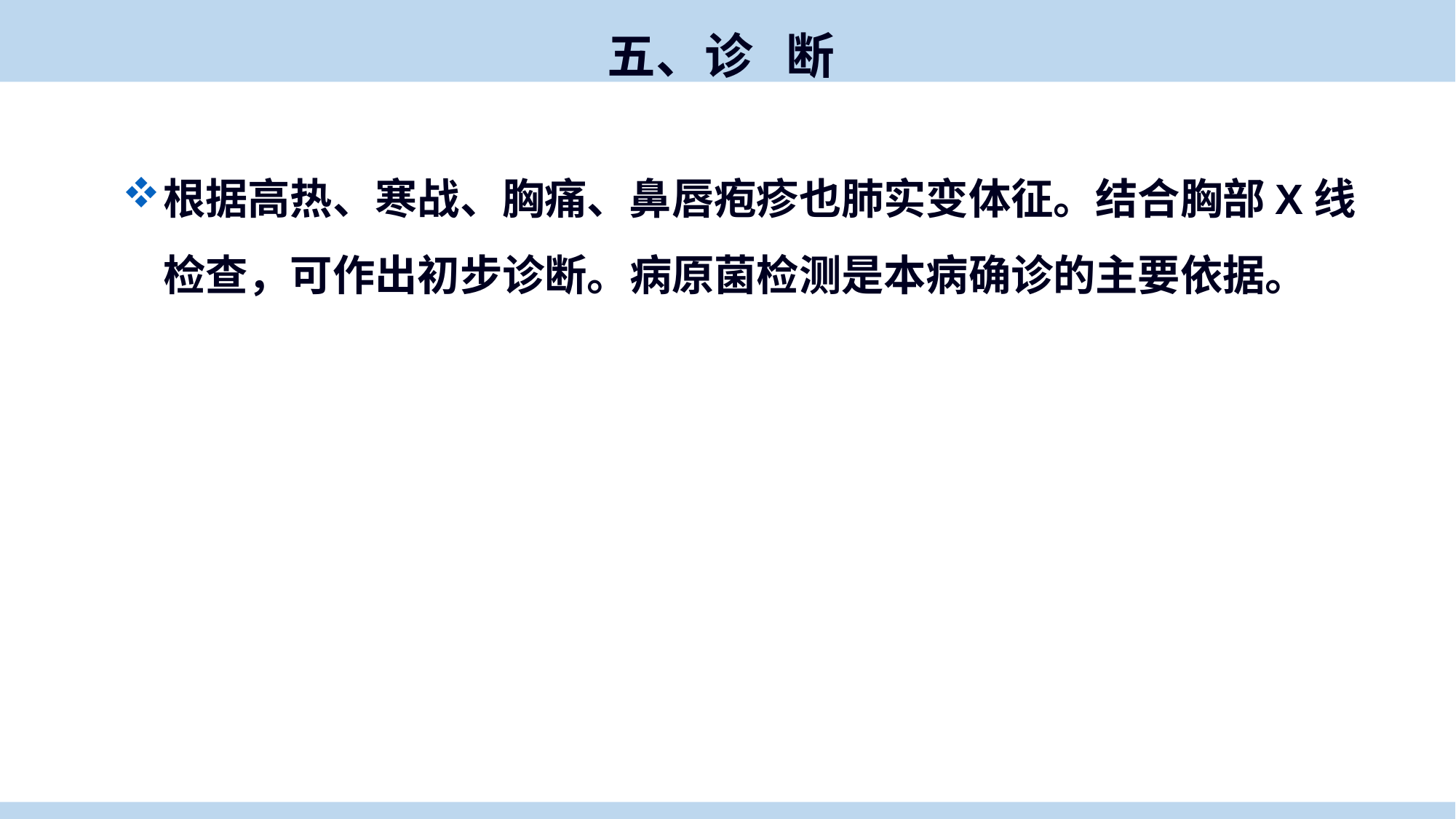

五、诊   断
根据高热、寒战、胸痛、鼻唇疱疹也肺实变体征。结合胸部X线检查，可作出初步诊断。病原菌检测是本病确诊的主要依据。